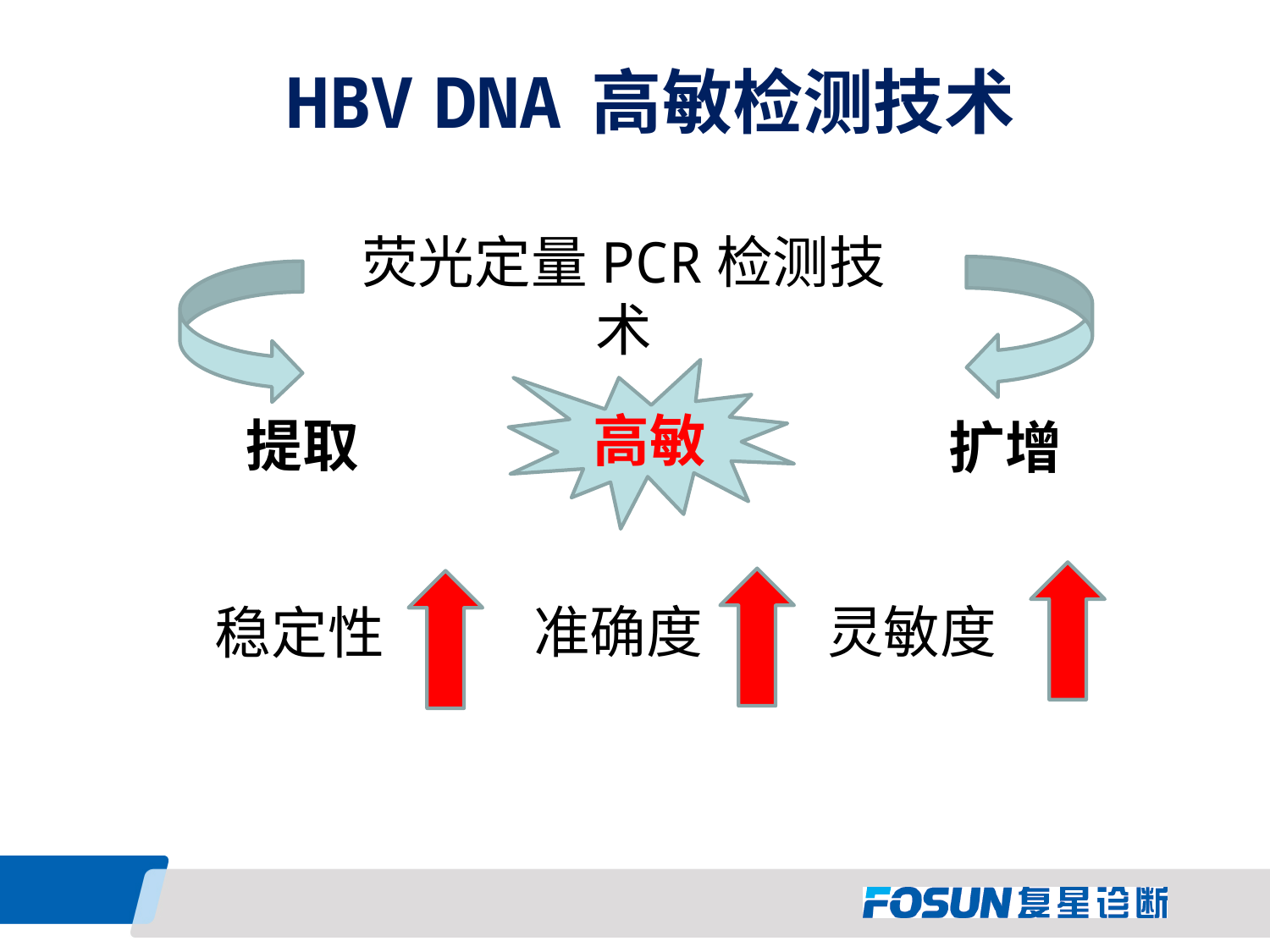

HBV DNA 高敏检测技术
荧光定量PCR检测技术

高敏
提取
扩增

准确度
灵敏度
稳定性